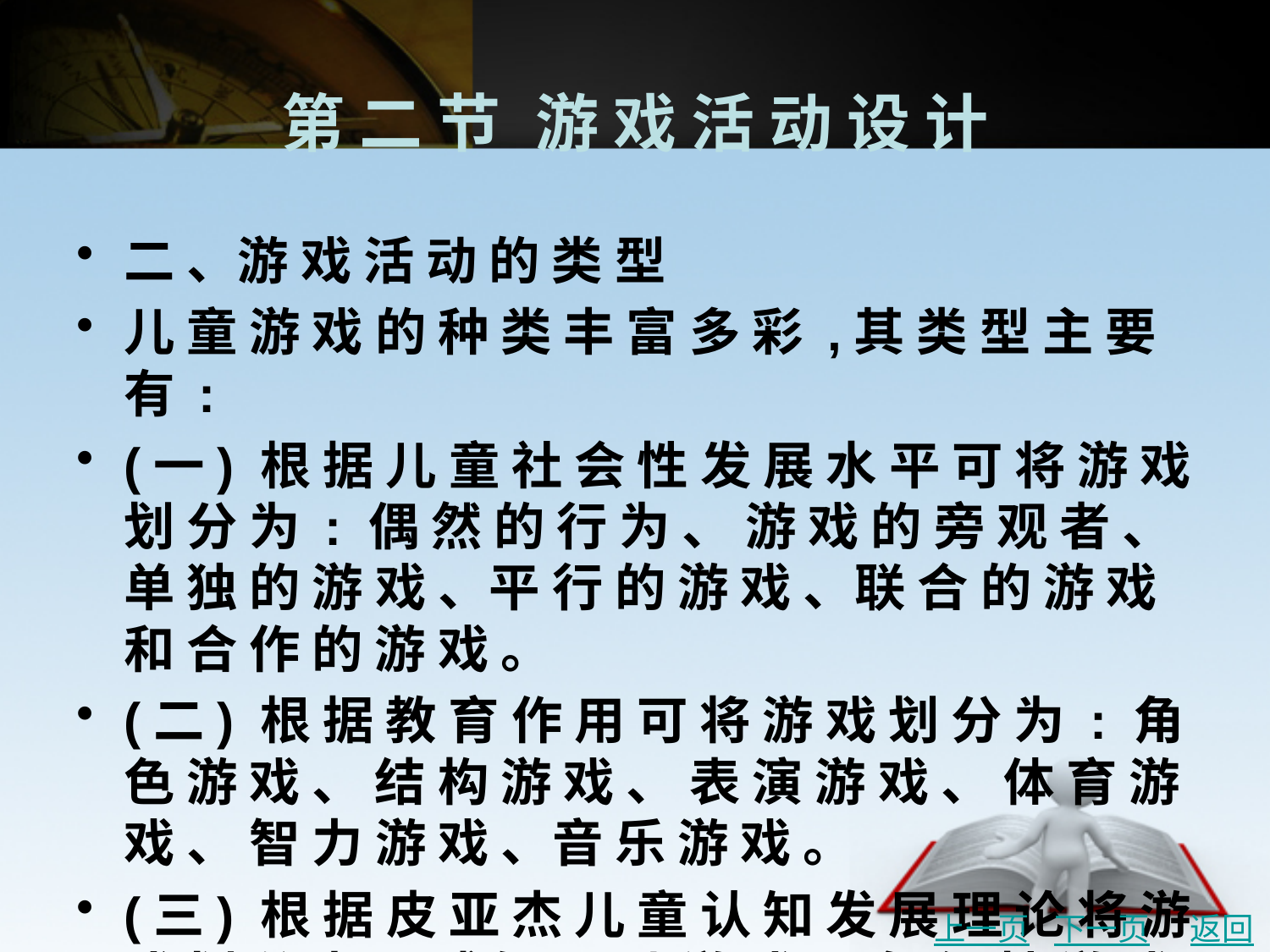

# 第 二 节	游 戏 活 动 设 计
二 、游 戏 活 动 的 类 型
儿 童 游 戏 的 种 类 丰 富 多 彩 ,其 类 型 主 要 有 :
(一) 根 据 儿 童 社 会 性 发 展 水 平 可 将 游 戏 划 分 为 : 偶 然 的 行 为 、 游 戏 的 旁 观 者 、 单 独 的 游 戏 、平 行 的 游 戏 、联 合 的 游 戏 和 合 作 的 游 戏 。
(二) 根 据 教 育 作 用 可 将 游 戏 划 分 为 : 角 色 游 戏 、 结 构 游 戏 、 表 演 游 戏 、 体 育 游 戏 、 智 力 游 戏 、音 乐 游 戏 。
(三) 根 据 皮 亚 杰 儿 童 认 知 发 展 理 论 将 游 戏 划 分 为 : 感 知 运 动 游 戏 、 象 征 性 游 戏 、 结 构 性 游 戏 及 规 则 性 游 戏 四 种 类 型 。

上一页
下一页
返回